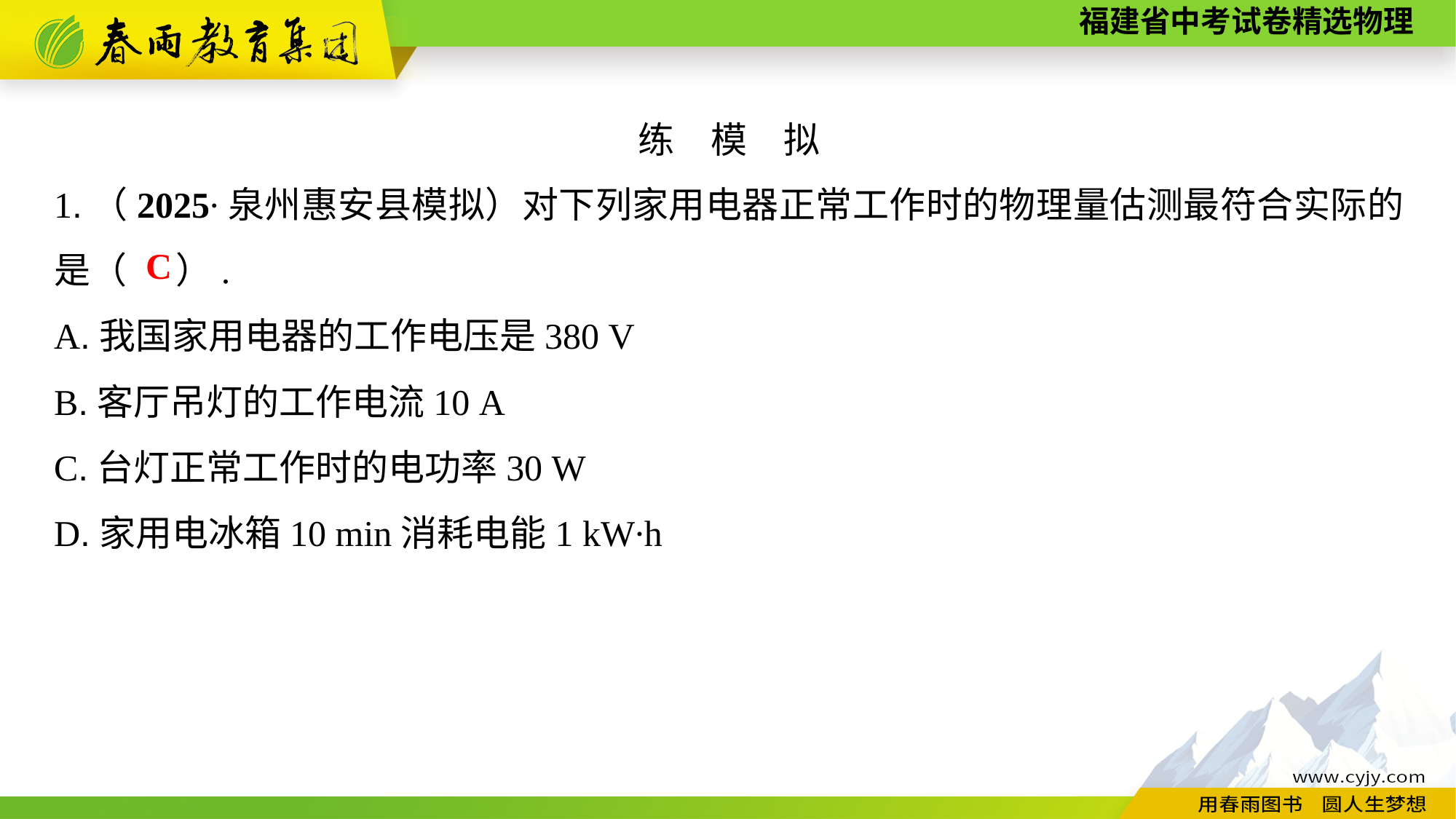

练　模　拟
1.（2025∙泉州惠安县模拟）对下列家用电器正常工作时的物理量估测最符合实际的是（      ）.
A.我国家用电器的工作电压是380 V
B.客厅吊灯的工作电流10 A
C.台灯正常工作时的电功率30 W
D.家用电冰箱10 min消耗电能1 kW∙h
C